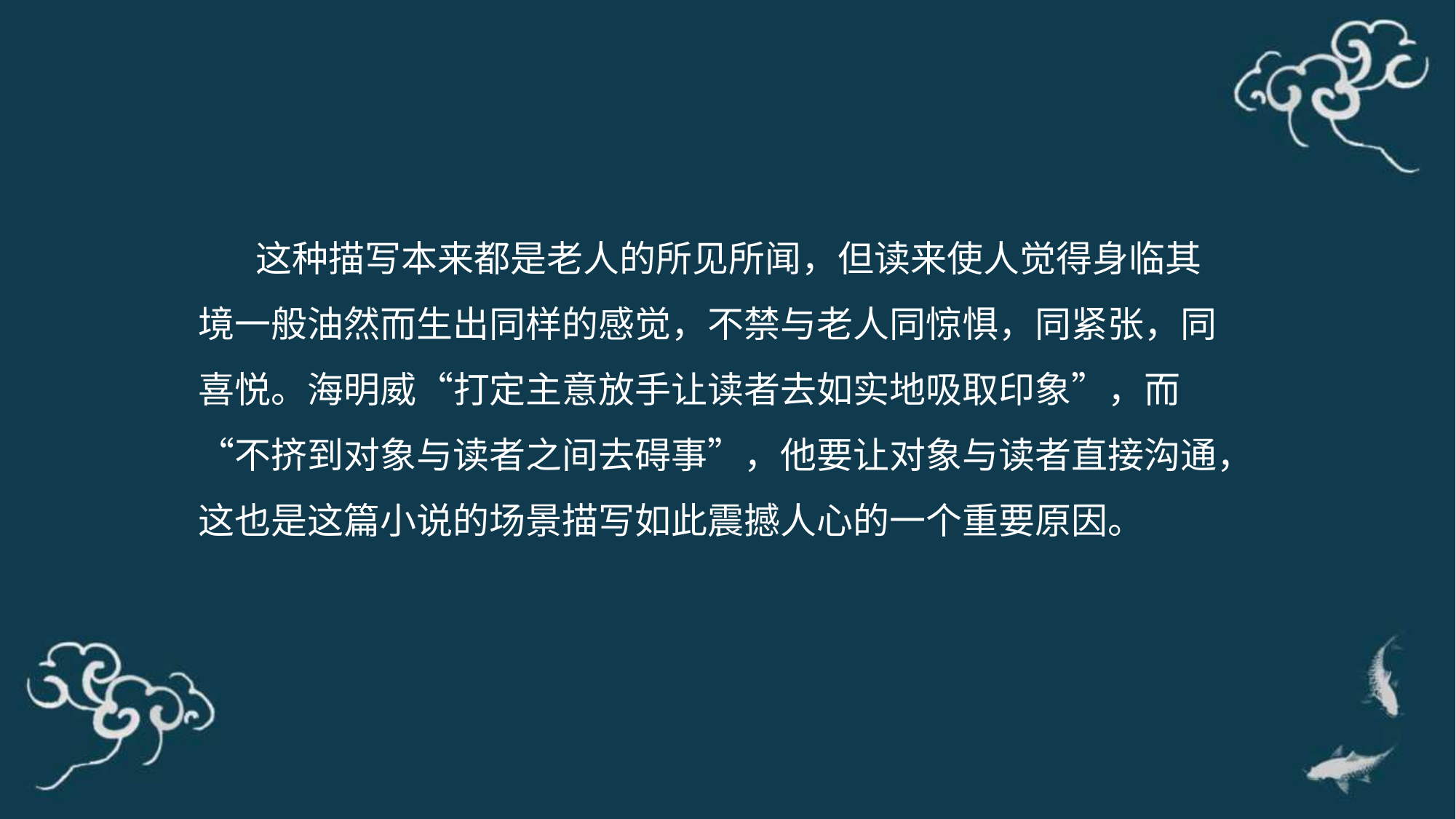

这种描写本来都是老人的所见所闻，但读来使人觉得身临其境一般油然而生出同样的感觉，不禁与老人同惊惧，同紧张，同喜悦。海明威“打定主意放手让读者去如实地吸取印象”，而“不挤到对象与读者之间去碍事”，他要让对象与读者直接沟通，这也是这篇小说的场景描写如此震撼人心的一个重要原因。